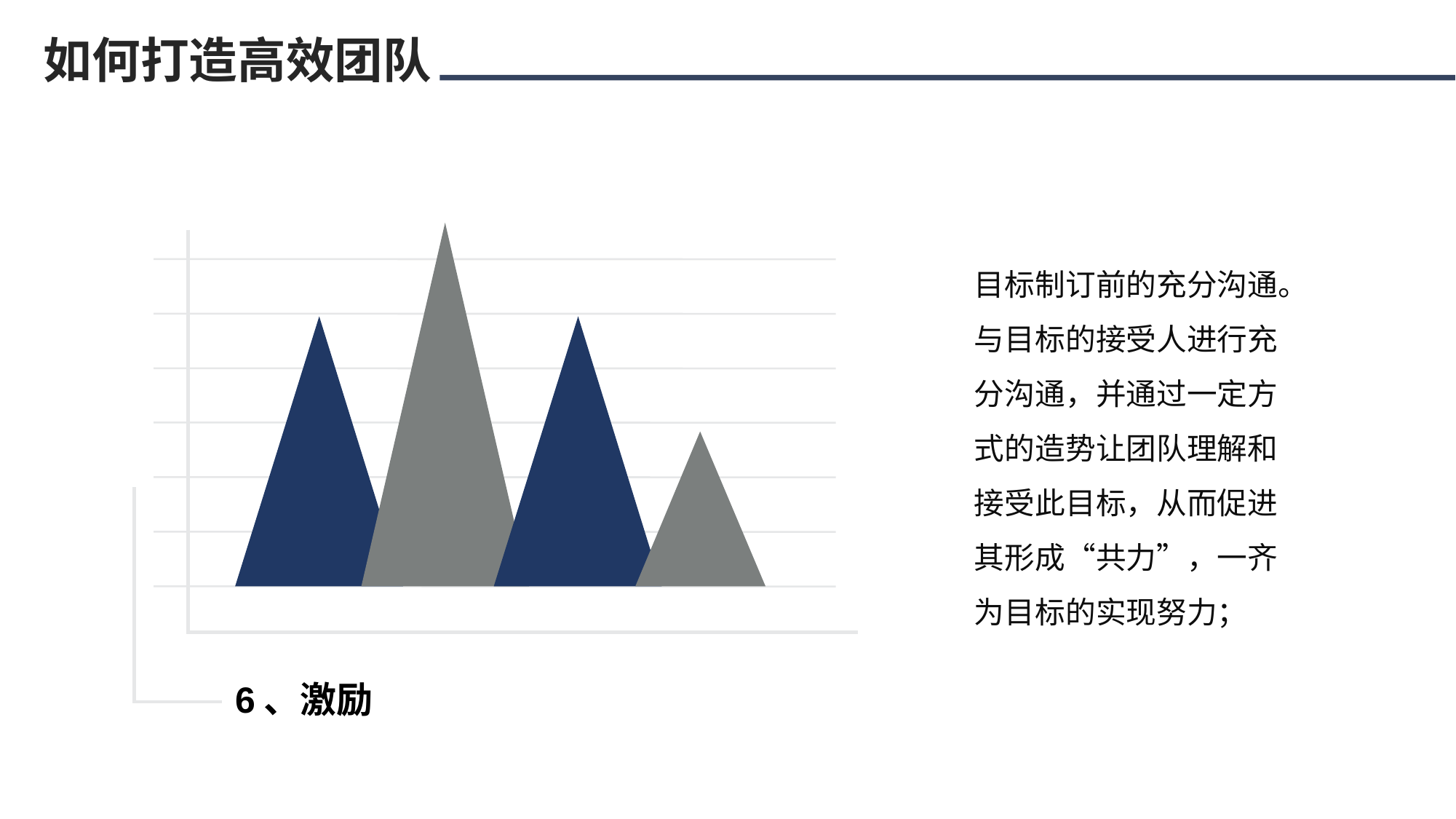

如何打造高效团队

目标制订前的充分沟通。与目标的接受人进行充分沟通，并通过一定方式的造势让团队理解和接受此目标，从而促进其形成“共力”，一齐为目标的实现努力；

6、激励